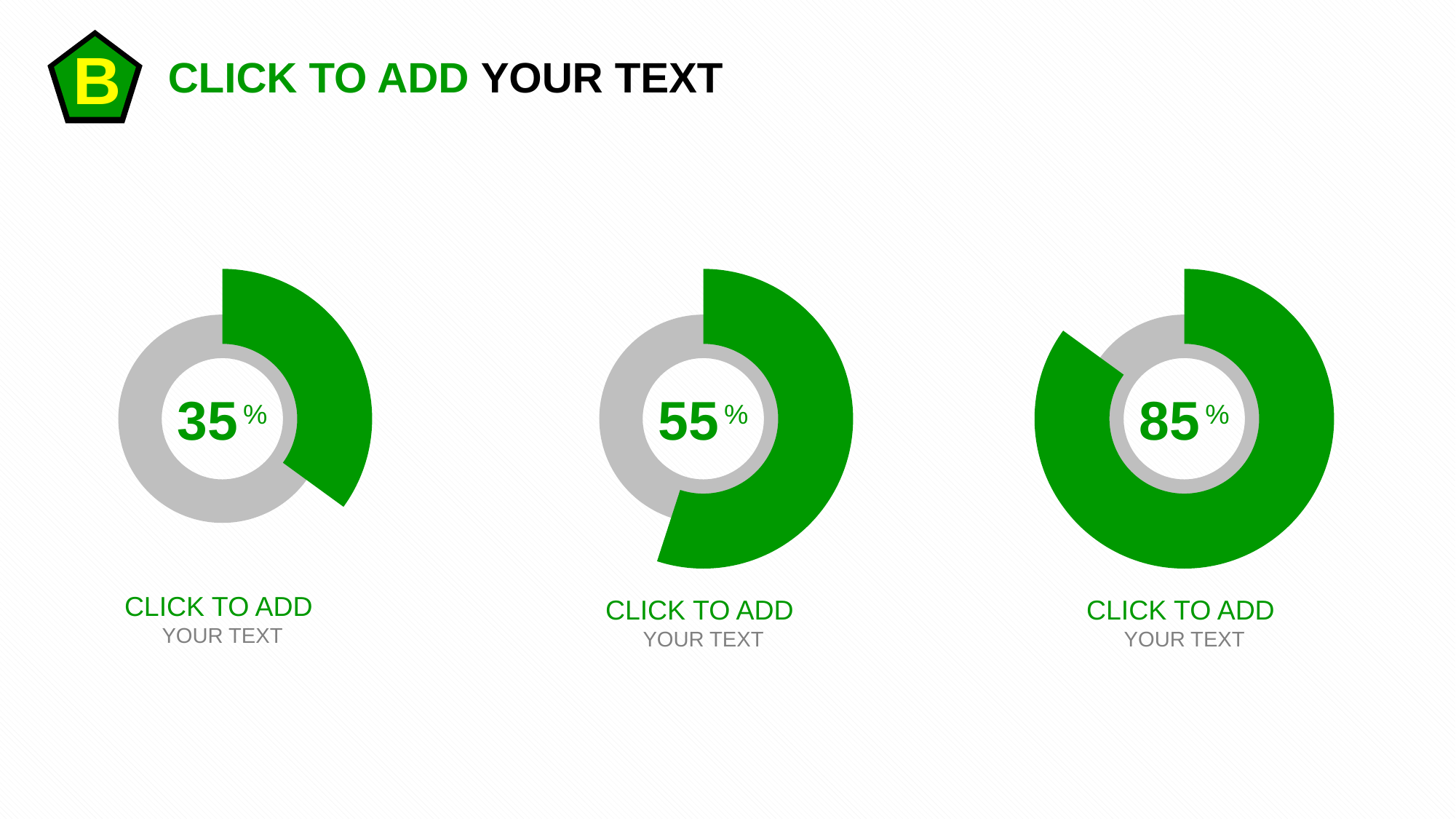

B
CLICK TO ADD YOUR TEXT

### Chart

| Category | 销售额 |
|---|---|
| 第一季度 | 0.35 |
| 第二季度 | 0.65 |

### Chart

| Category | 销售额 |
|---|---|
| 第一季度 | 0.55 |
| 第二季度 | 0.44999999999999996 |

### Chart

| Category | 销售额 |
|---|---|
| 第一季度 | 0.85 |
| 第二季度 | 0.15000000000000002 |
35
%
55
%
85
%
CLICK TO ADD
YOUR TEXT
CLICK TO ADD
YOUR TEXT
CLICK TO ADD
YOUR TEXT